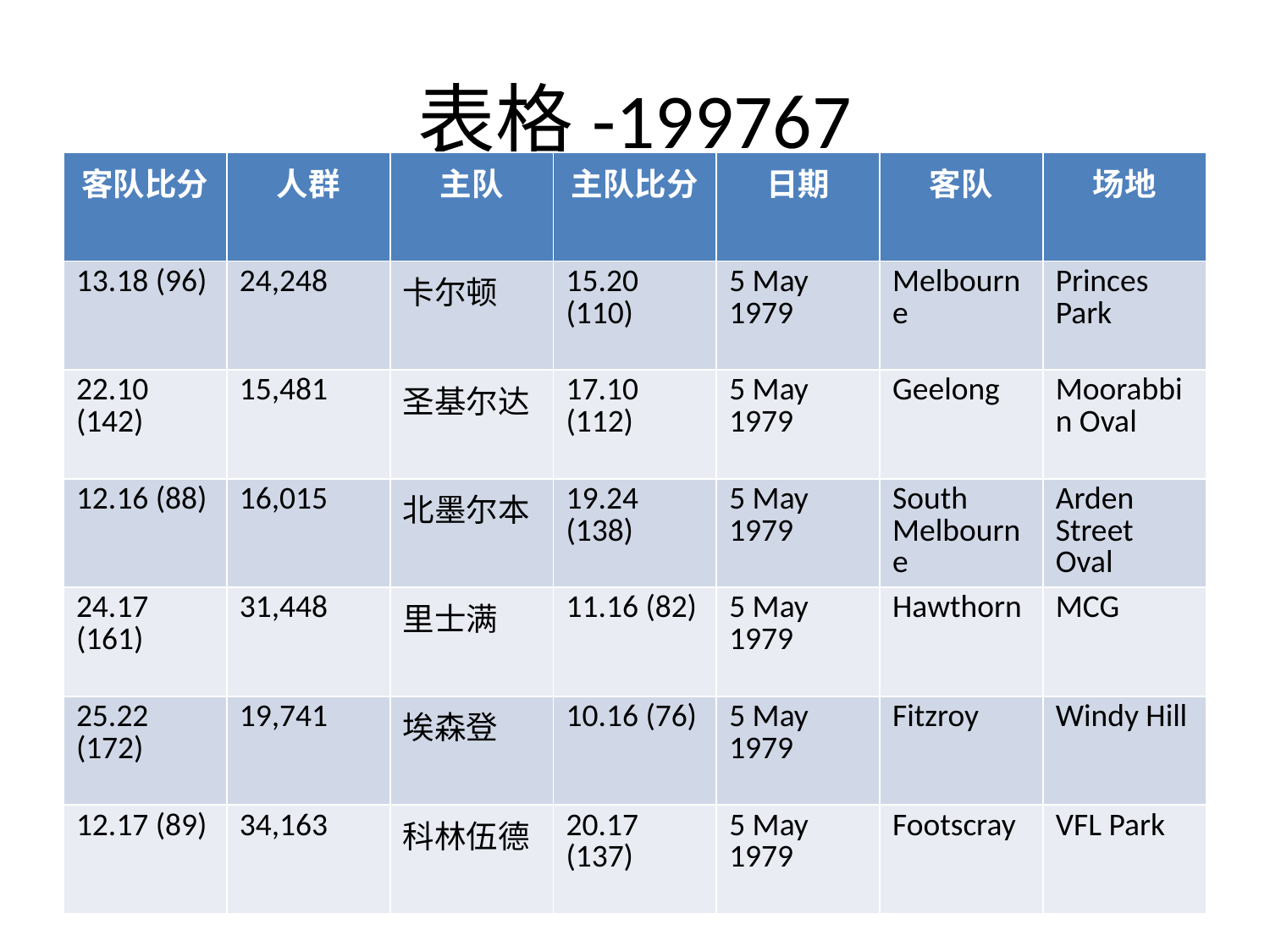

# 表格-199767
| 客队比分 | 人群 | 主队 | 主队比分 | 日期 | 客队 | 场地 |
| --- | --- | --- | --- | --- | --- | --- |
| 13.18 (96) | 24,248 | 卡尔顿 | 15.20 (110) | 5 May 1979 | Melbourne | Princes Park |
| 22.10 (142) | 15,481 | 圣基尔达 | 17.10 (112) | 5 May 1979 | Geelong | Moorabbin Oval |
| 12.16 (88) | 16,015 | 北墨尔本 | 19.24 (138) | 5 May 1979 | South Melbourne | Arden Street Oval |
| 24.17 (161) | 31,448 | 里士满 | 11.16 (82) | 5 May 1979 | Hawthorn | MCG |
| 25.22 (172) | 19,741 | 埃森登 | 10.16 (76) | 5 May 1979 | Fitzroy | Windy Hill |
| 12.17 (89) | 34,163 | 科林伍德 | 20.17 (137) | 5 May 1979 | Footscray | VFL Park |